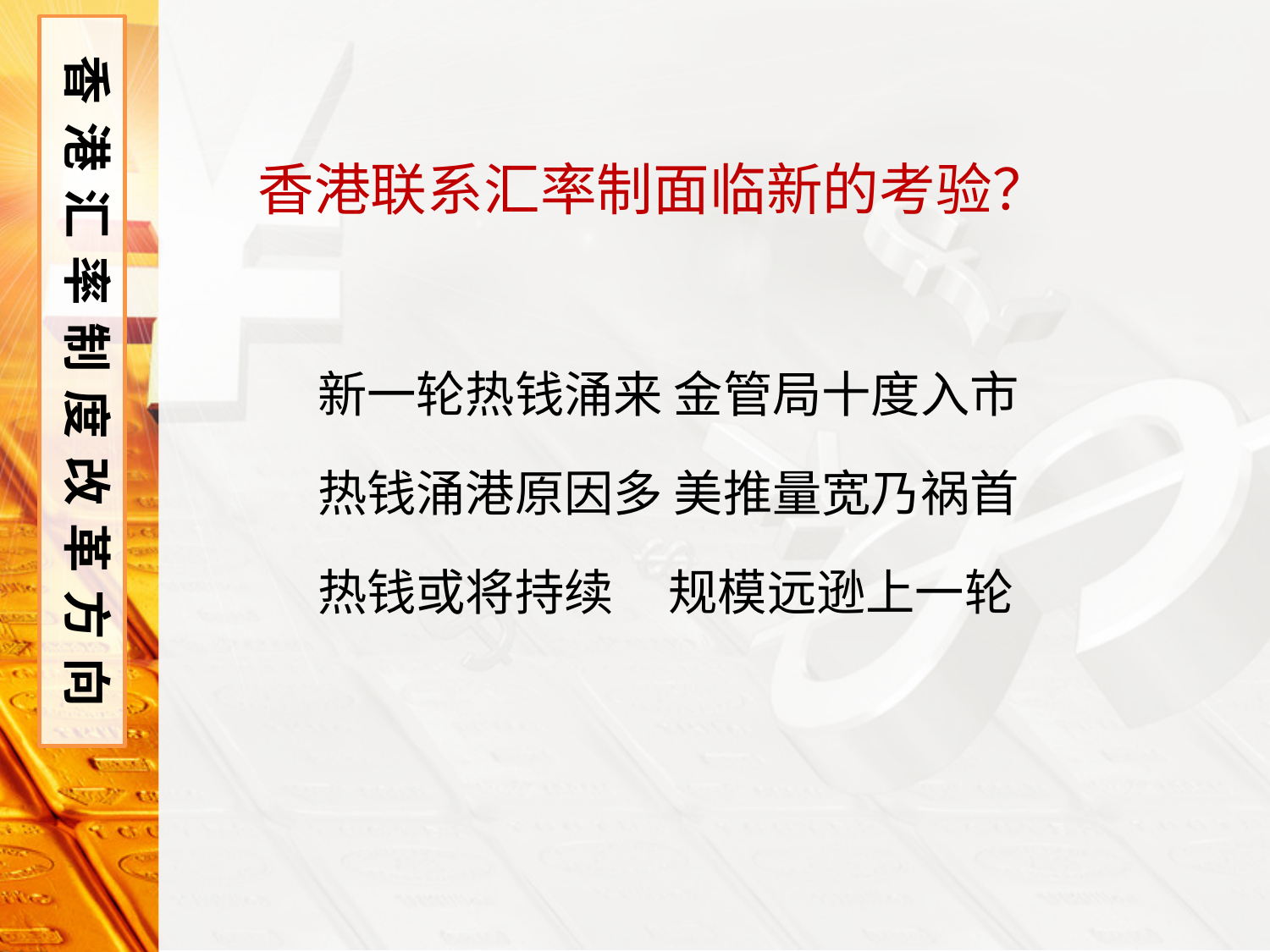

香港汇率制度改革方向
香港联系汇率制面临新的考验？
新一轮热钱涌来 金管局十度入市
热钱涌港原因多 美推量宽乃祸首
热钱或将持续     规模远逊上一轮